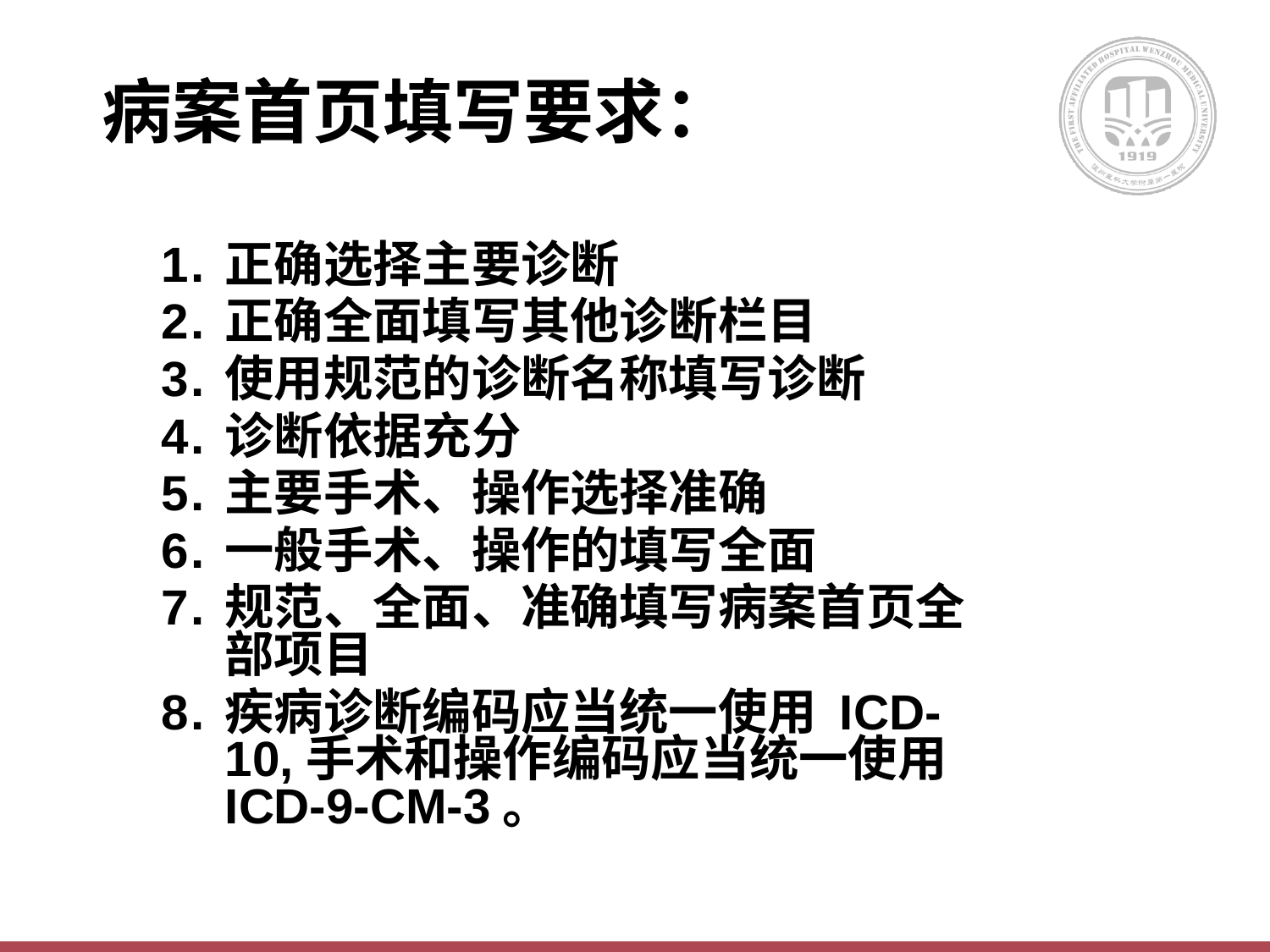

# 病案首页填写要求：
正确选择主要诊断
正确全面填写其他诊断栏目
使用规范的诊断名称填写诊断
诊断依据充分
主要手术、操作选择准确
一般手术、操作的填写全面
规范、全面、准确填写病案首页全部项目
疾病诊断编码应当统一使用 ICD-10,手术和操作编码应当统一使用 ICD-9-CM-3。